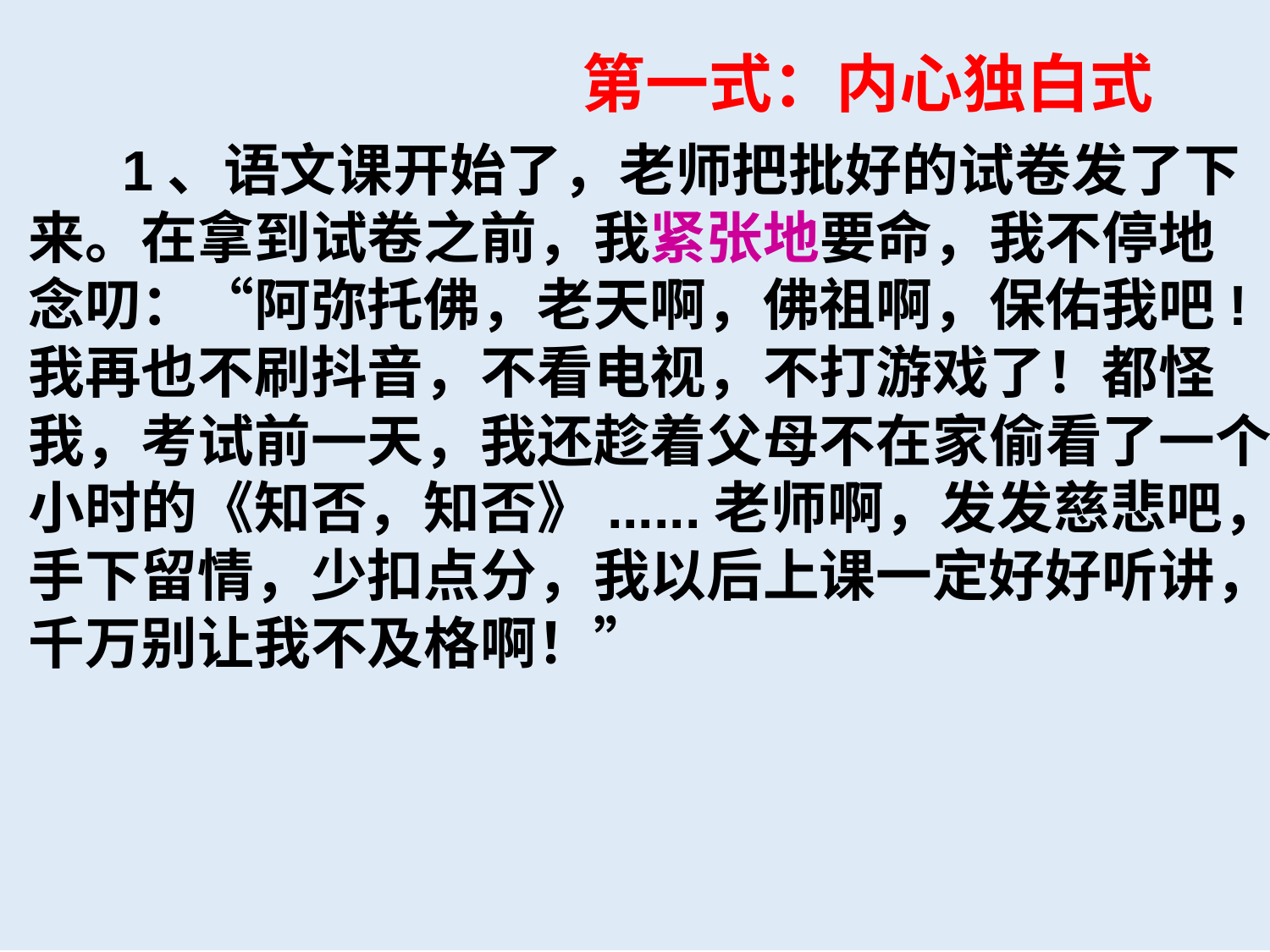

第一式：内心独白式
      1、语文课开始了，老师把批好的试卷发了下
来。在拿到试卷之前，我紧张地要命，我不停地
念叨：“阿弥托佛，老天啊，佛祖啊，保佑我吧!
我再也不刷抖音，不看电视，不打游戏了！都怪
我，考试前一天，我还趁着父母不在家偷看了一个
小时的《知否，知否》......老师啊，发发慈悲吧，
手下留情，少扣点分，我以后上课一定好好听讲，
千万别让我不及格啊！”